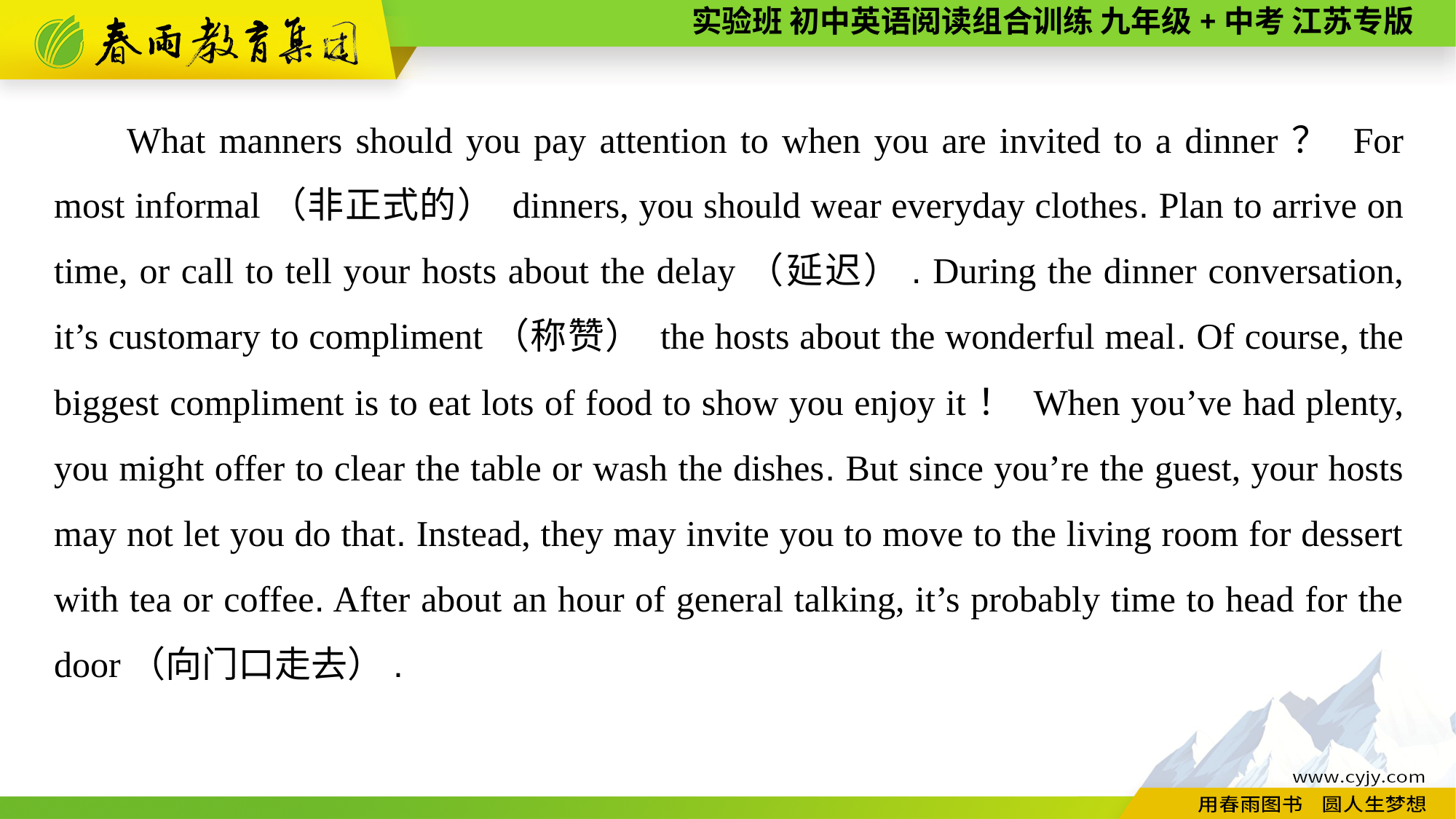

What manners should you pay attention to when you are invited to a dinner？ For most informal（非正式的） dinners, you should wear everyday clothes. Plan to arrive on time, or call to tell your hosts about the delay（延迟）. During the dinner conversation, it’s customary to compliment（称赞） the hosts about the wonderful meal. Of course, the biggest compliment is to eat lots of food to show you enjoy it！ When you’ve had plenty, you might offer to clear the table or wash the dishes. But since you’re the guest, your hosts may not let you do that. Instead, they may invite you to move to the living room for dessert with tea or coffee. After about an hour of general talking, it’s probably time to head for the door（向门口走去）.